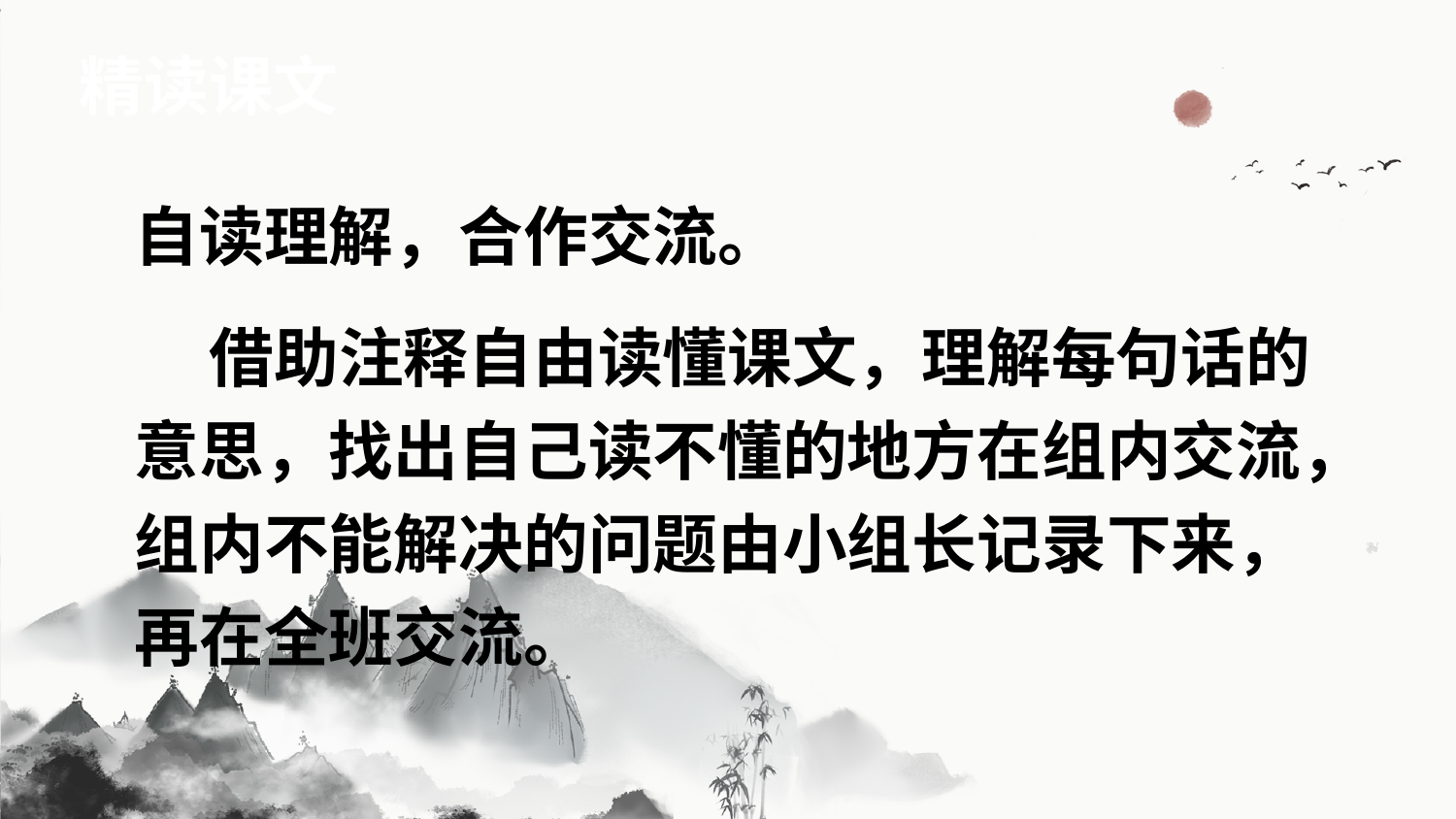

精读课文
自读理解，合作交流。
    借助注释自由读懂课文，理解每句话的意思，找出自己读不懂的地方在组内交流，组内不能解决的问题由小组长记录下来，再在全班交流。